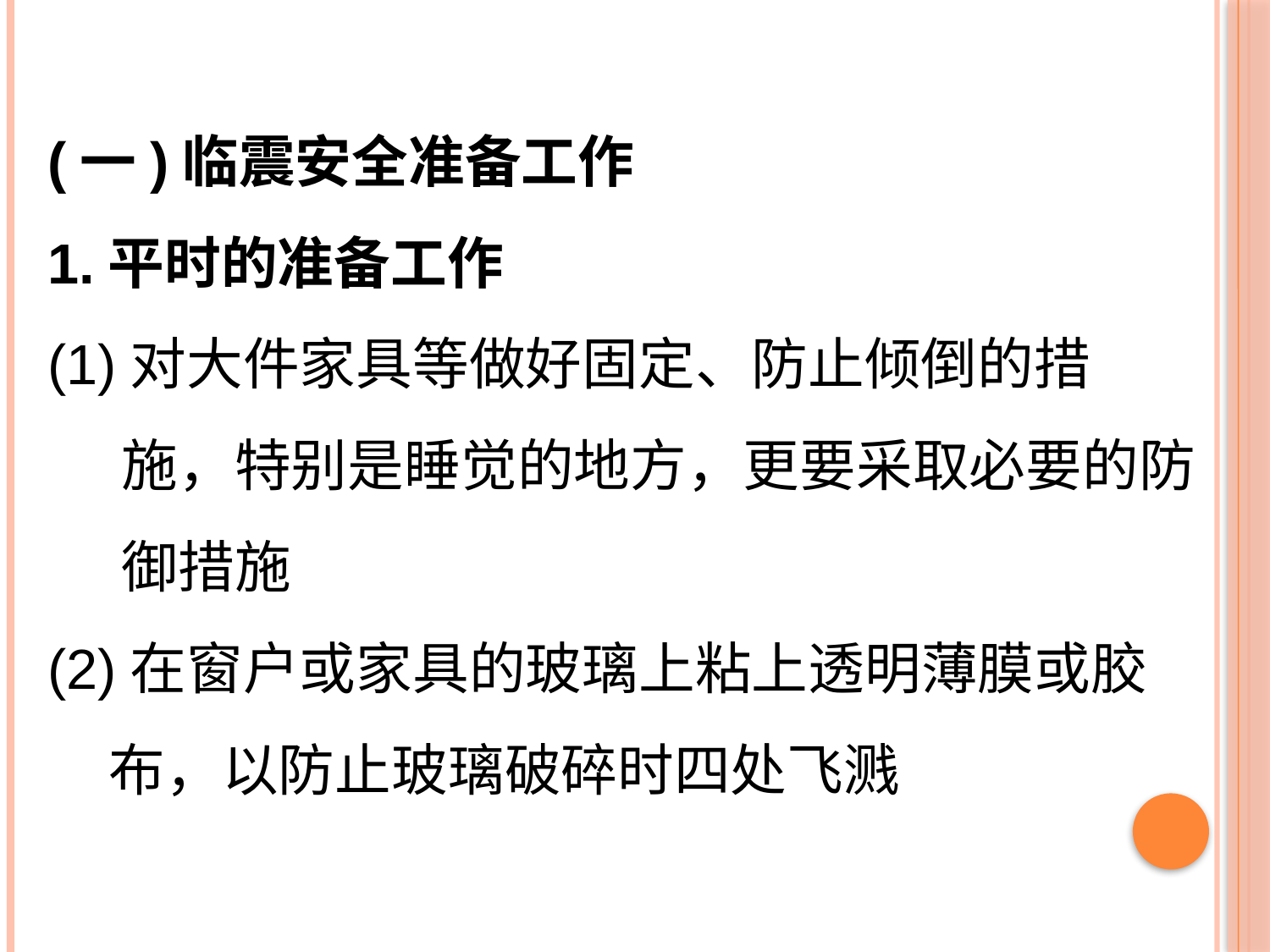

(一)临震安全准备工作
1.平时的准备工作
(1)对大件家具等做好固定、防止倾倒的措施，特别是睡觉的地方，更要采取必要的防御措施
(2)在窗户或家具的玻璃上粘上透明薄膜或胶布，以防止玻璃破碎时四处飞溅